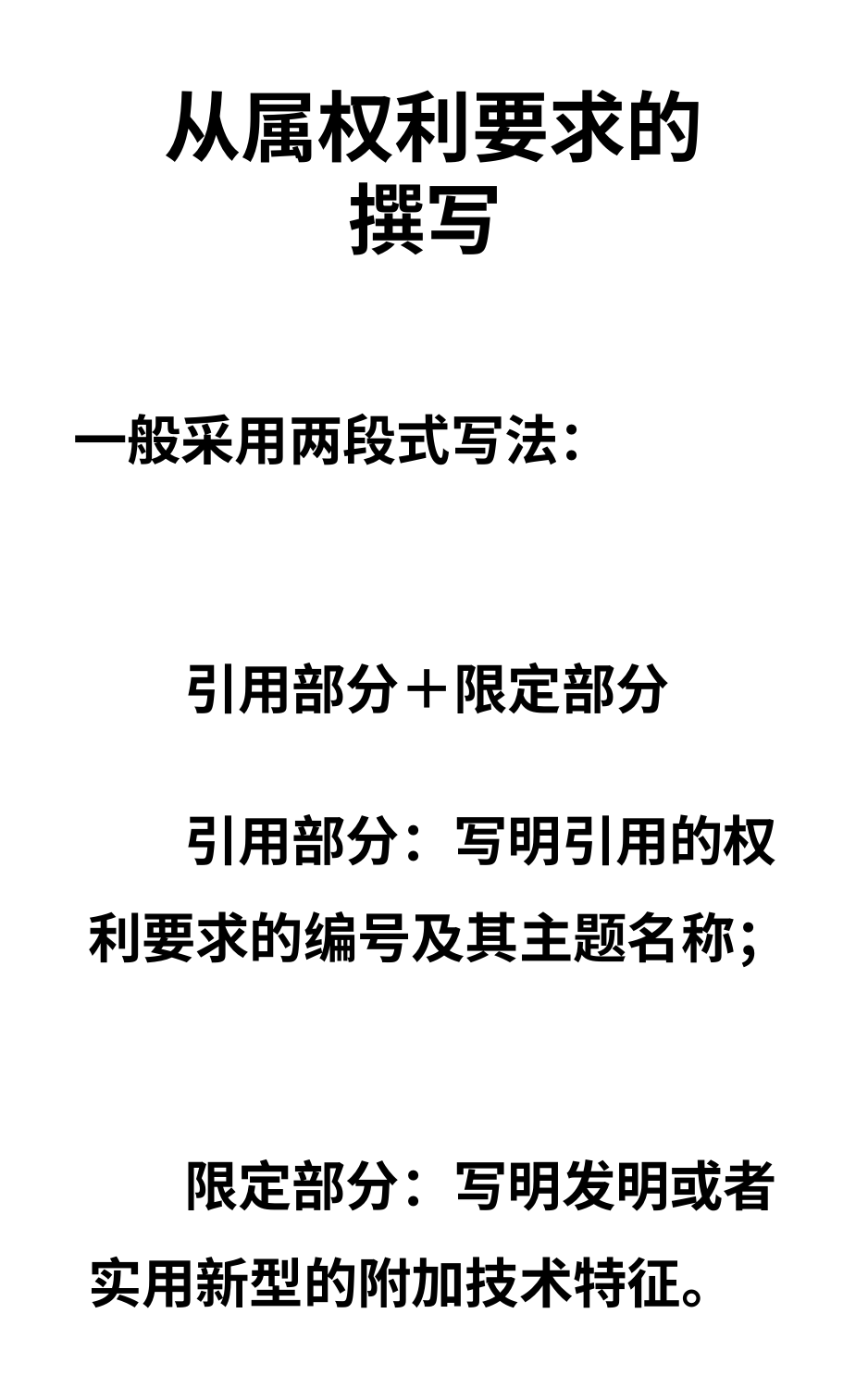

# 从属权利要求的 撰写
一般采用两段式写法：
        引用部分＋限定部分
        引用部分：写明引用的权利要求的编号及其主题名称；
        限定部分：写明发明或者实用新型的附加技术特征。